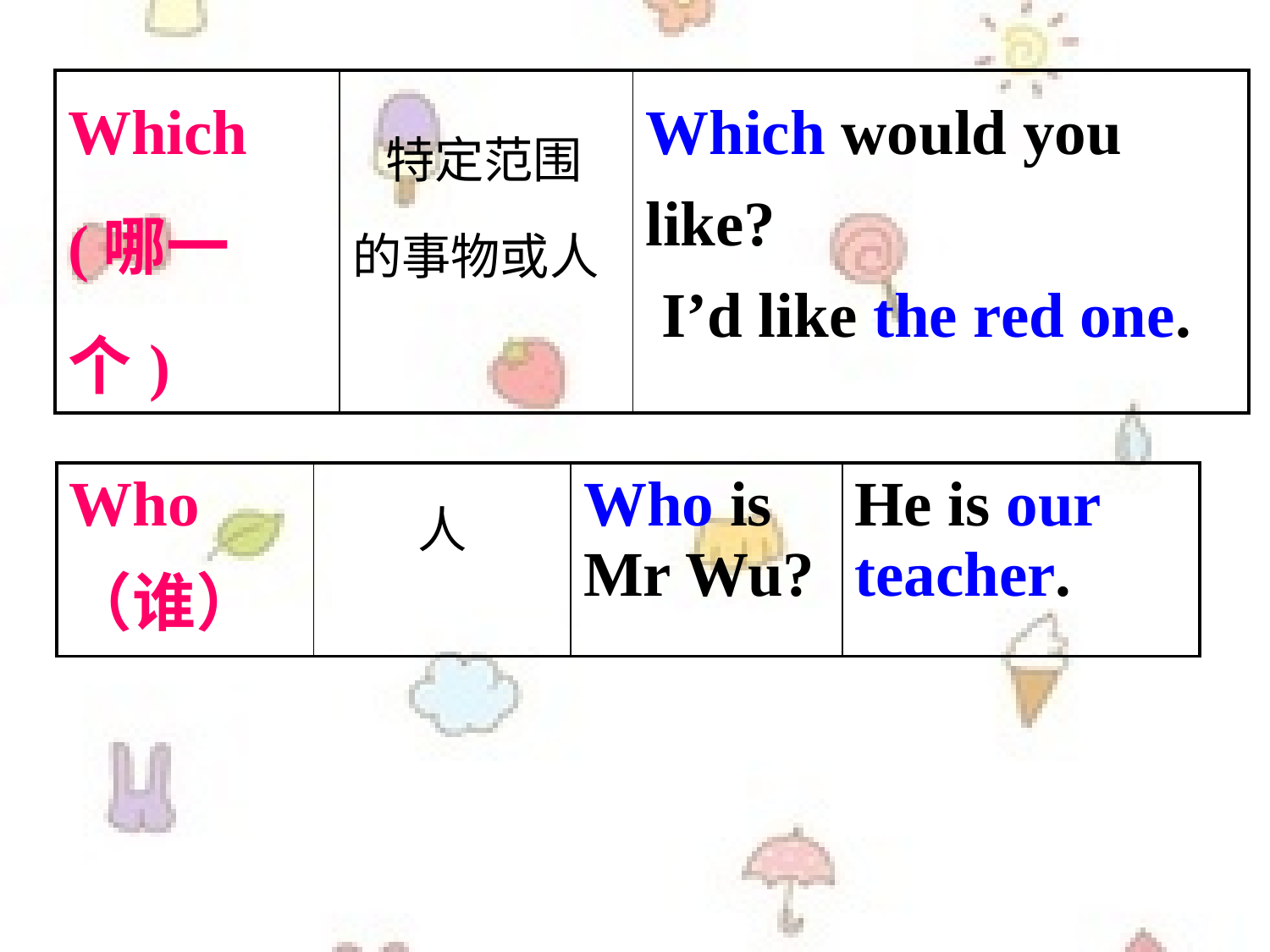

| Which (哪一个) | 特定范围的事物或人 | Which would you like? I’d like the red one. |
| --- | --- | --- |
| Who （谁） | 人 | Who is Mr Wu? | He is our teacher. |
| --- | --- | --- | --- |
|  |  |  |  |